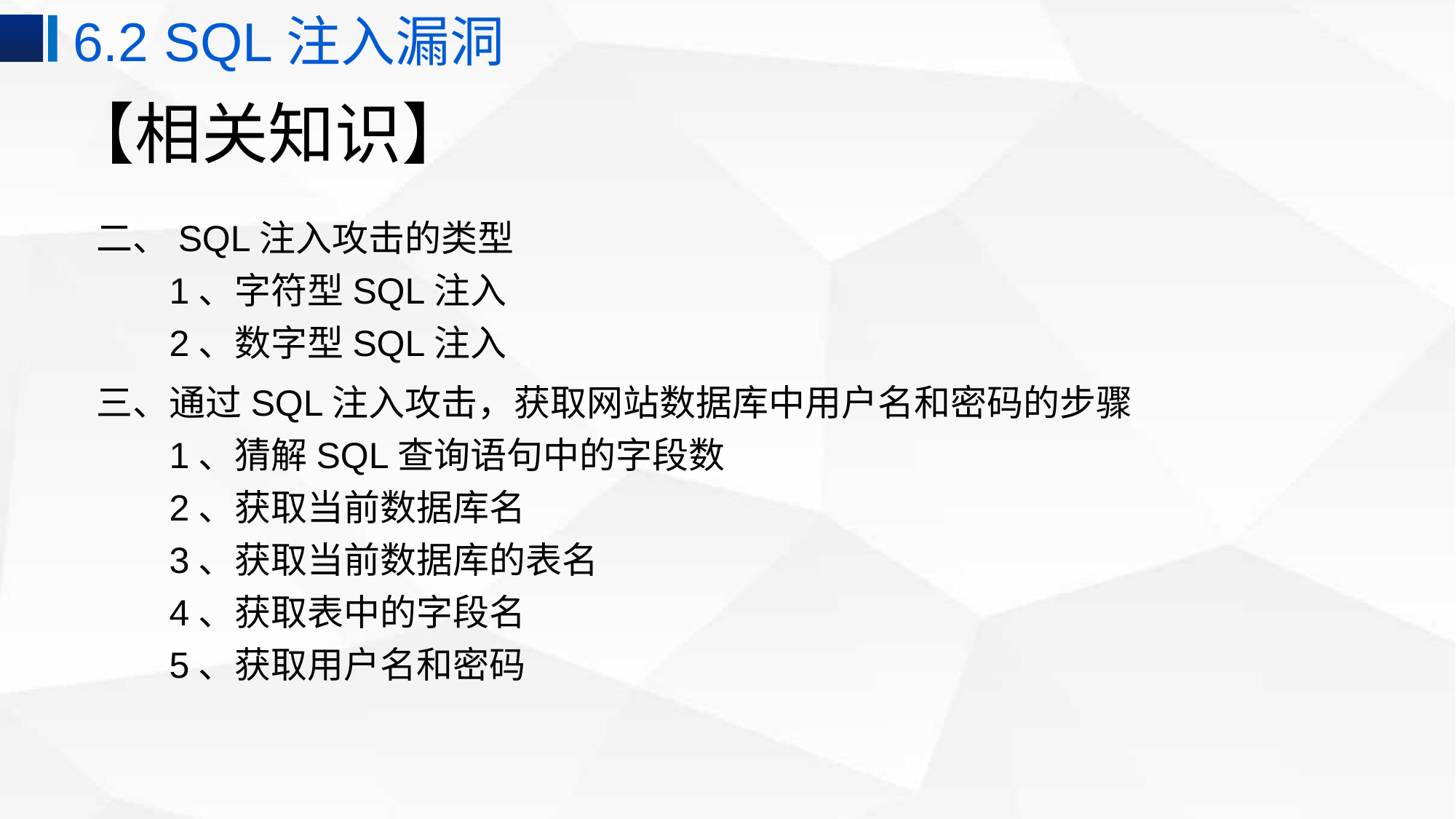

6.2 SQL注入漏洞

# 【相关知识】
二、SQL注入攻击的类型
1、字符型SQL注入
2、数字型SQL注入
三、通过SQL注入攻击，获取网站数据库中用户名和密码的步骤
1、猜解SQL查询语句中的字段数
2、获取当前数据库名
3、获取当前数据库的表名
4、获取表中的字段名
5、获取用户名和密码